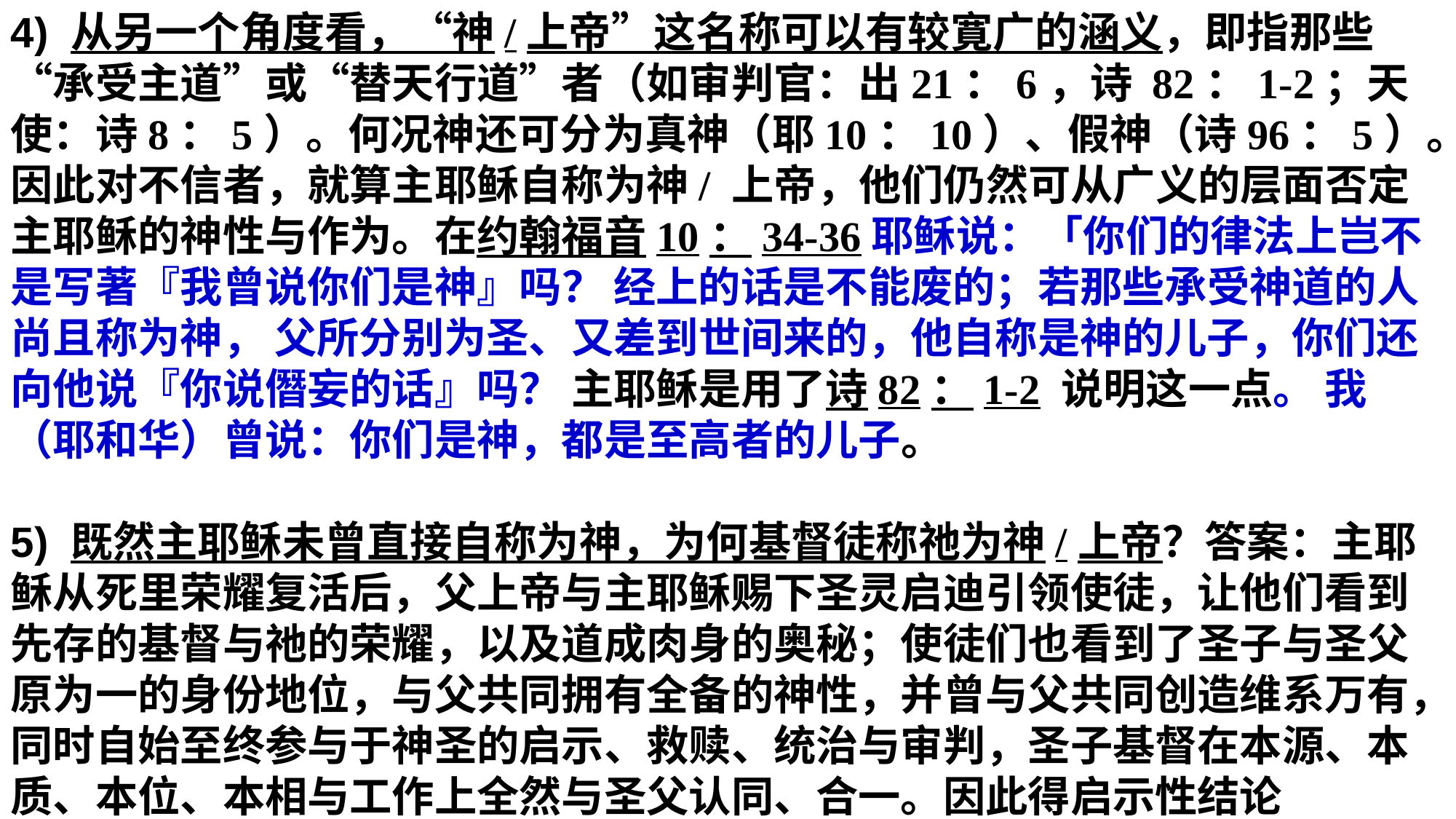

4) 从另一个角度看，“神/上帝”这名称可以有较寛广的涵义，即指那些“承受主道”或“替天行道”者（如审判官：出21：6，诗 82：1-2；天使：诗8：5）。何况神还可分为真神（耶10：10）、假神（诗96：5）。因此对不信者，就算主耶稣自称为神/ 上帝，他们仍然可从广义的层面否定主耶稣的神性与作为。在约翰福音10：34-36耶稣说：「你们的律法上岂不是写著『我曾说你们是神』吗？ 经上的话是不能废的；若那些承受神道的人尚且称为神， 父所分别为圣、又差到世间来的，他自称是神的儿子，你们还向他说『你说僭妄的话』吗？ 主耶稣是用了诗82：1-2 说明这一点。 我（耶和华）曾说：你们是神，都是至高者的儿子。

5) 既然主耶稣未曾直接自称为神，为何基督徒称祂为神/上帝？答案：主耶稣从死里荣耀复活后，父上帝与主耶稣赐下圣灵启迪引领使徒，让他们看到先存的基督与祂的荣耀，以及道成肉身的奥秘；使徒们也看到了圣子与圣父原为一的身份地位，与父共同拥有全备的神性，并曾与父共同创造维系万有，同时自始至终参与于神圣的启示、救赎、统治与审判，圣子基督在本源、本质、本位、本相与工作上全然与圣父认同、合一。因此得启示性结论